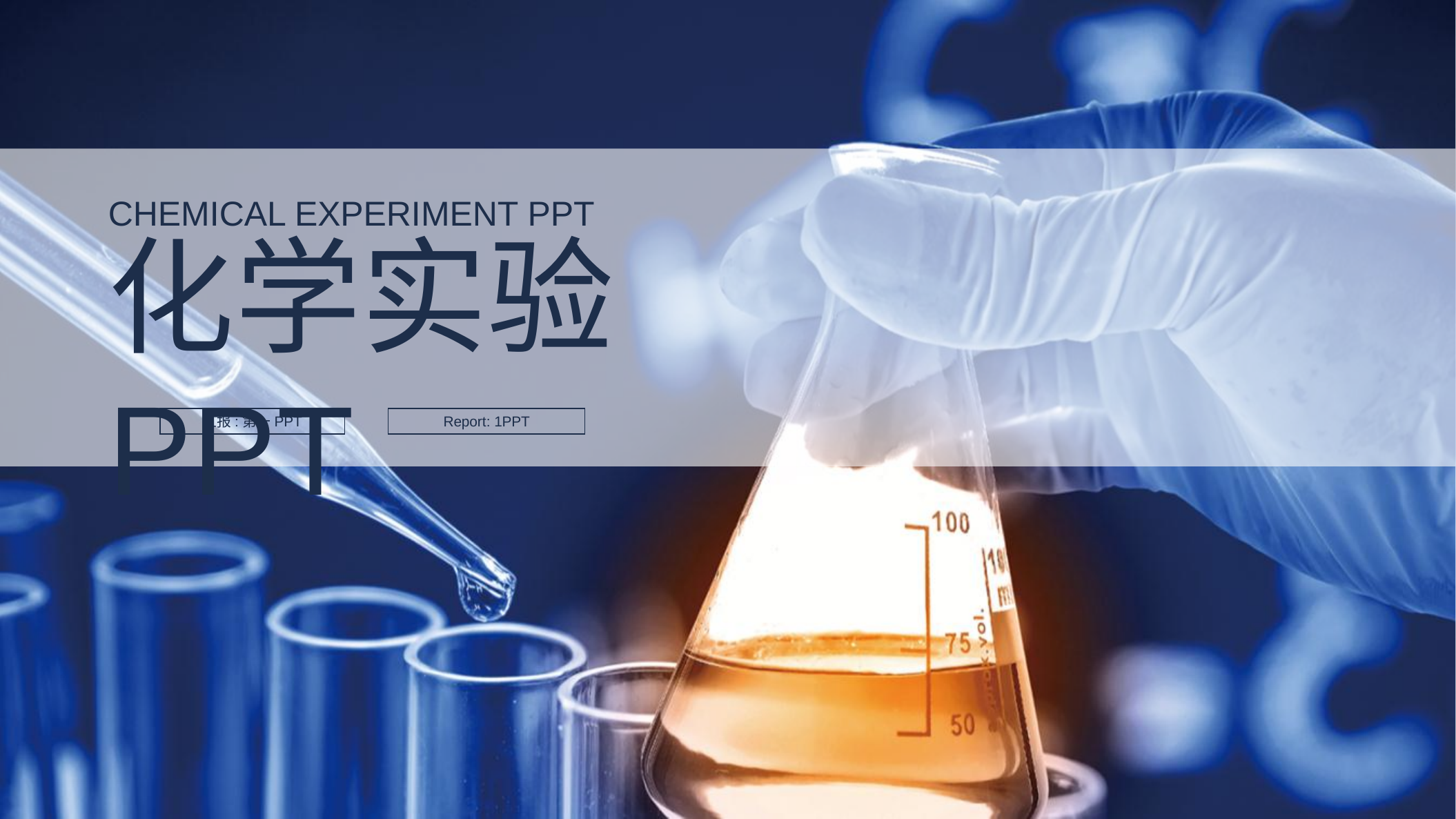

CHEMICAL EXPERIMENT PPT
化学实验PPT
汇报:第一PPT
Report: 1PPT